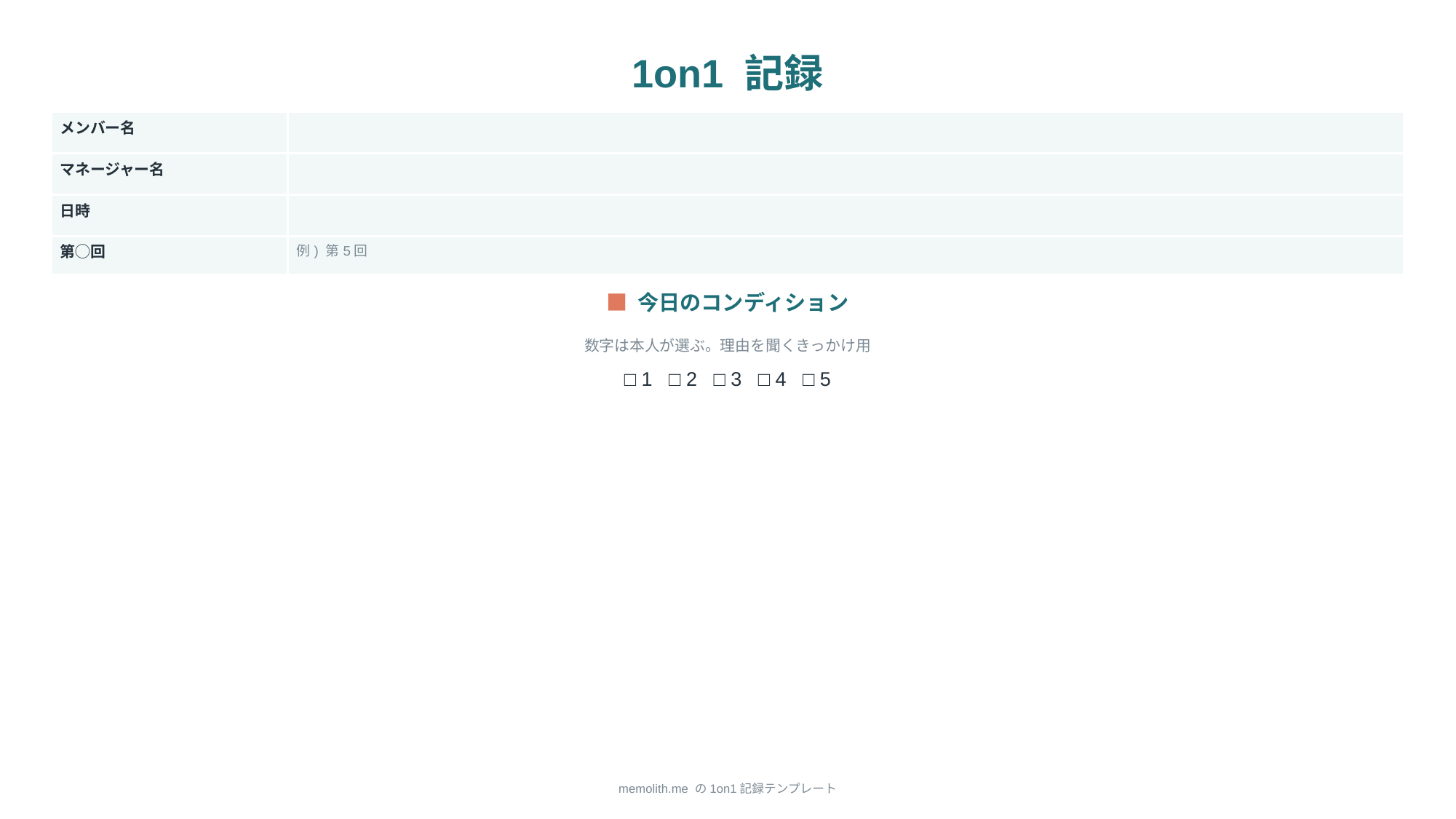

1on1 記録
| メンバー名 |  |
| --- | --- |
| マネージャー名 |  |
| 日時 |  |
| 第◯回 | 例) 第5回 |
■ 今日のコンディション
数字は本人が選ぶ。理由を聞くきっかけ用
□ 1   □ 2   □ 3   □ 4   □ 5
memolith.me の1on1記録テンプレート